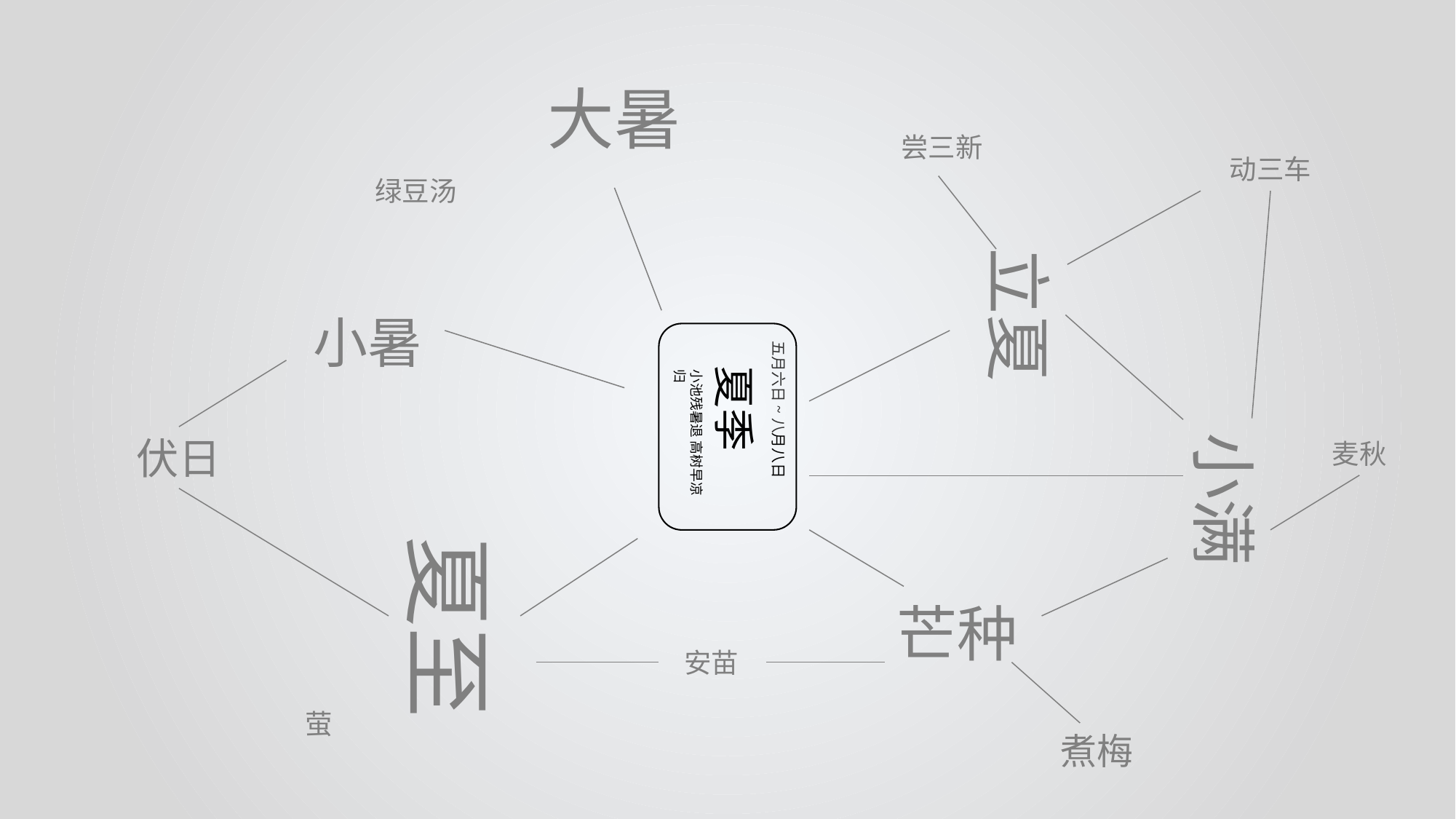

大暑
尝三新
动三车
绿豆汤
立夏
小暑

五月六日~八月八日
夏季
小池残暑退 高树早凉归

小满
伏日
麦秋
夏至
芒种
安苗
萤
煮梅